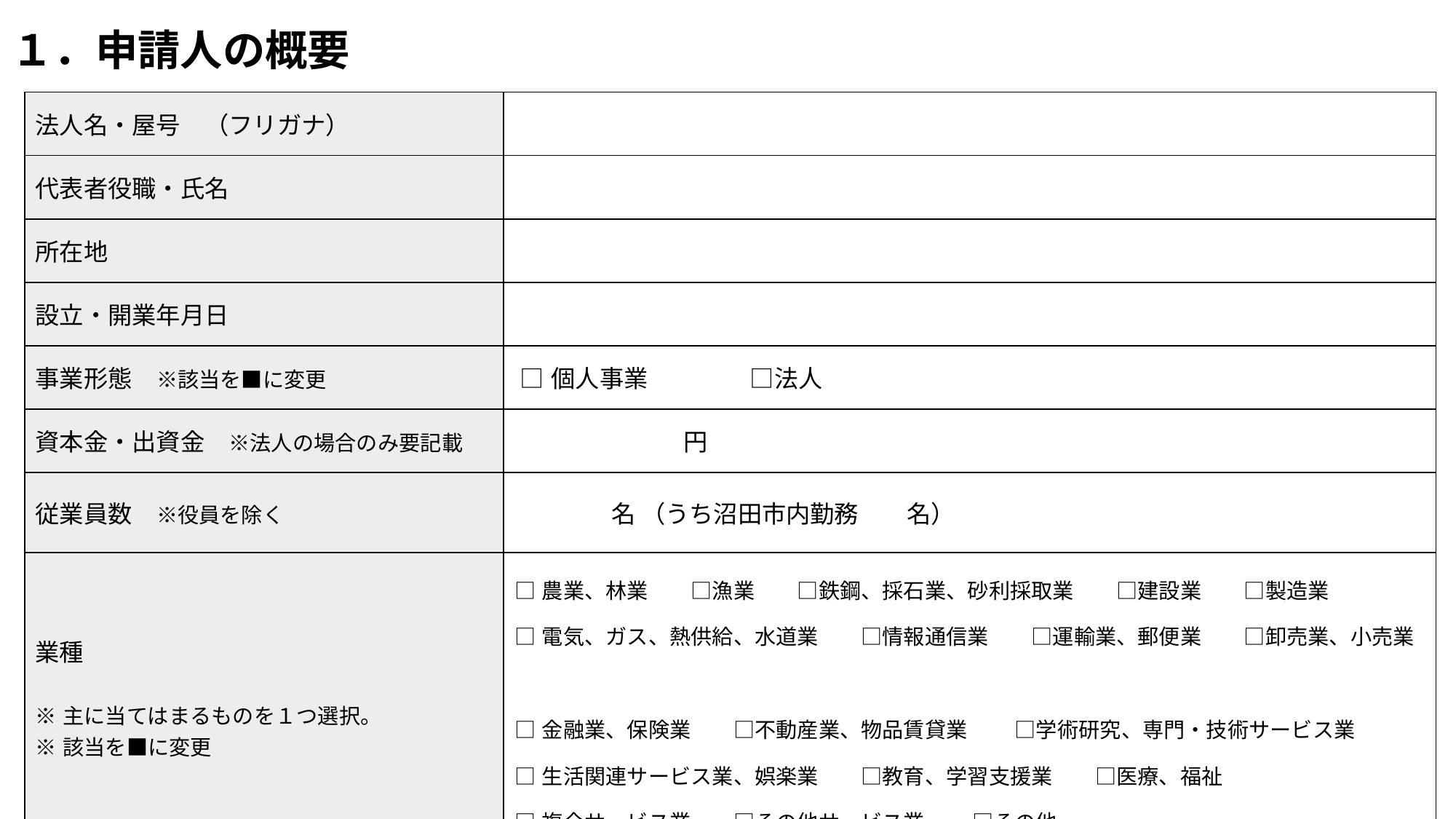

# １．申請人の概要
| 法人名・屋号　（フリガナ） |  |
| --- | --- |
| 代表者役職・氏名 |  |
| 所在地 |  |
| 設立・開業年月日 |  |
| 事業形態　※該当を■に変更 | □個人事業　　　 　□法人 |
| 資本金・出資金　※法人の場合のみ要記載 | 円 |
| 従業員数　※役員を除く | 名 （うち沼田市内勤務　　名） |
| 業種　 ※主に当てはまるものを１つ選択。 ※該当を■に変更 | □農業、林業　　□漁業　　□鉄鋼、採石業、砂利採取業　　□建設業　　□製造業 □電気、ガス、熱供給、水道業　　□情報通信業　　□運輸業、郵便業　　□卸売業、小売業　　 □金融業、保険業　　□不動産業、物品賃貸業 　　□学術研究、専門・技術サービス業 □生活関連サービス業、娯楽業　　□教育、学習支援業　　□医療、福祉　　 □複合サービス業　　□その他サービス業　　 □その他 |